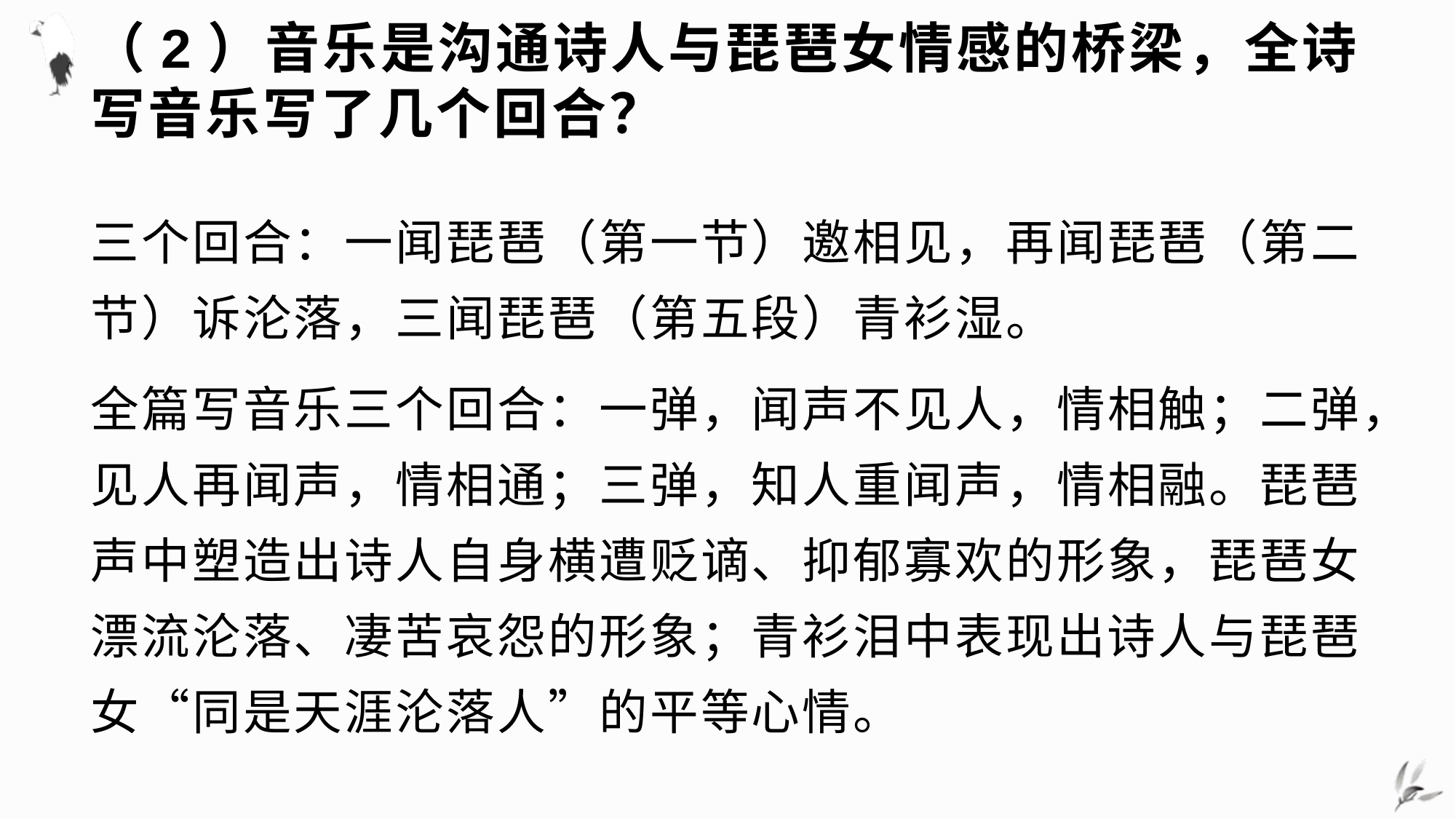

# （2）音乐是沟通诗人与琵琶女情感的桥梁，全诗写音乐写了几个回合？
三个回合：一闻琵琶（第一节）邀相见，再闻琵琶（第二节）诉沦落，三闻琵琶（第五段）青衫湿。
全篇写音乐三个回合：一弹，闻声不见人，情相触；二弹，见人再闻声，情相通；三弹，知人重闻声，情相融。琵琶声中塑造出诗人自身横遭贬谪、抑郁寡欢的形象，琵琶女漂流沦落、凄苦哀怨的形象；青衫泪中表现出诗人与琵琶女“同是天涯沦落人”的平等心情。